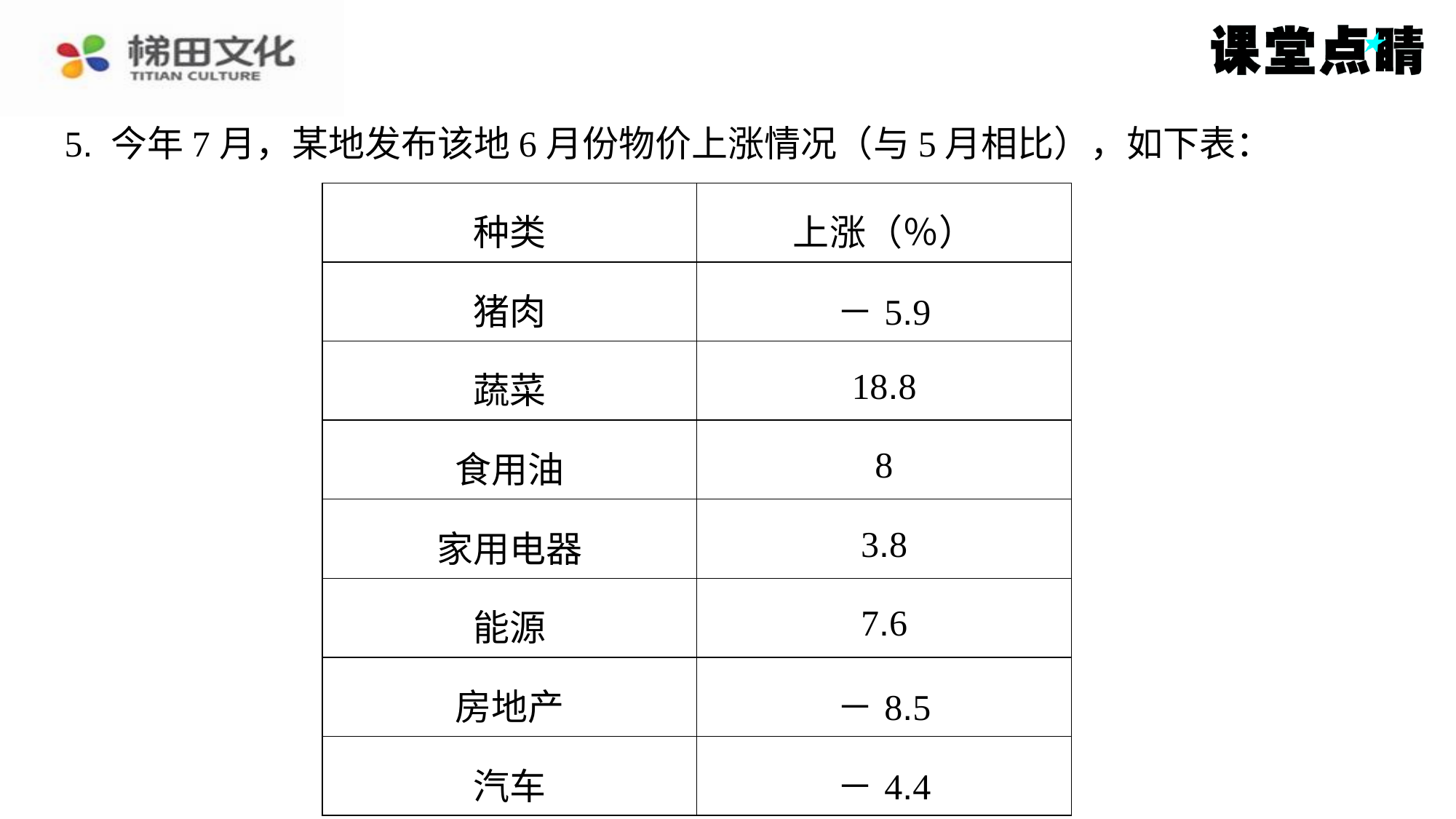

5. 今年7月，某地发布该地6月份物价上涨情况（与5月相比），如下表：
| 种类 | 上涨（％） |
| --- | --- |
| 猪肉 | －5.9 |
| 蔬菜 | 18.8 |
| 食用油 | 8 |
| 家用电器 | 3.8 |
| 能源 | 7.6 |
| 房地产 | －8.5 |
| 汽车 | －4.4 |